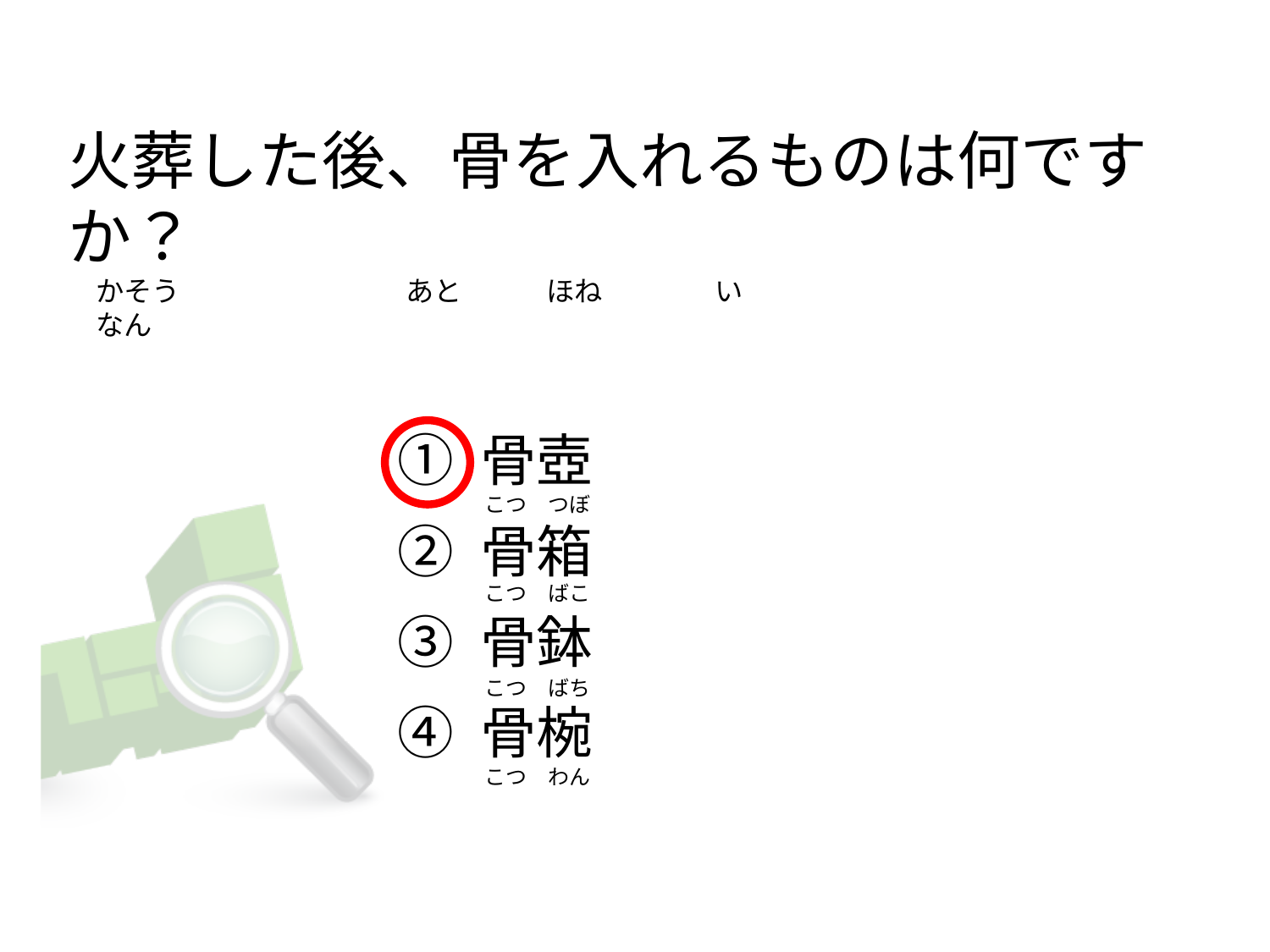

# 火葬した後、骨を入れるものは何ですか？ 　かそう　　　　　　　　あと　　　ほね　　　　い　　　　　　　　　　　　　　　　　なん
① 骨壺
② 骨箱
③ 骨鉢
④ 骨椀

こつ　つぼ
こつ　ばこ
こつ　ばち
こつ　わん